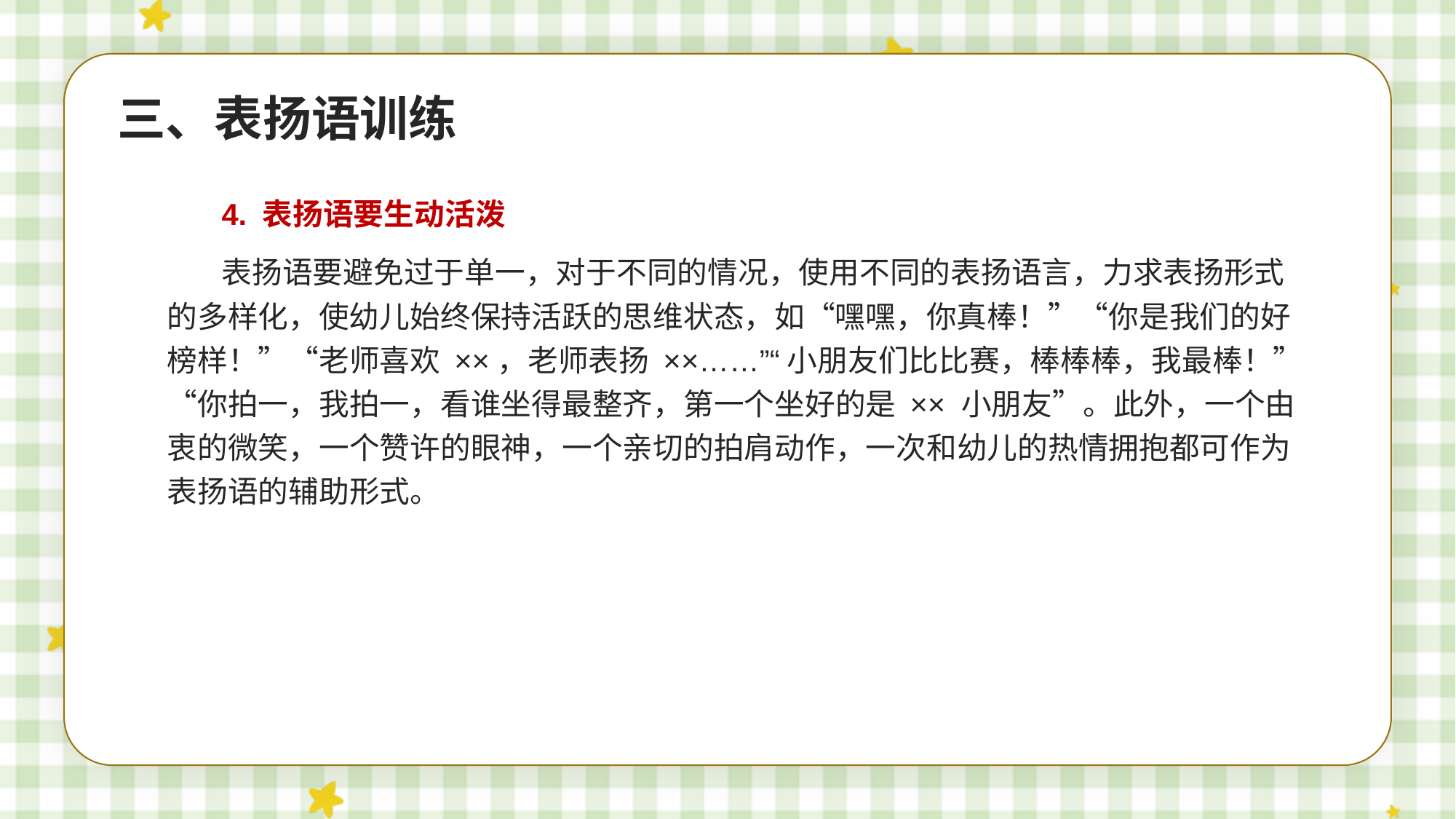

三、表扬语训练
4. 表扬语要生动活泼
表扬语要避免过于单一，对于不同的情况，使用不同的表扬语言，力求表扬形式的多样化，使幼儿始终保持活跃的思维状态，如“嘿嘿，你真棒！”“你是我们的好榜样！”“老师喜欢 ××，老师表扬 ××……”“小朋友们比比赛，棒棒棒，我最棒！”“你拍一，我拍一，看谁坐得最整齐，第一个坐好的是 ×× 小朋友”。此外，一个由衷的微笑，一个赞许的眼神，一个亲切的拍肩动作，一次和幼儿的热情拥抱都可作为表扬语的辅助形式。